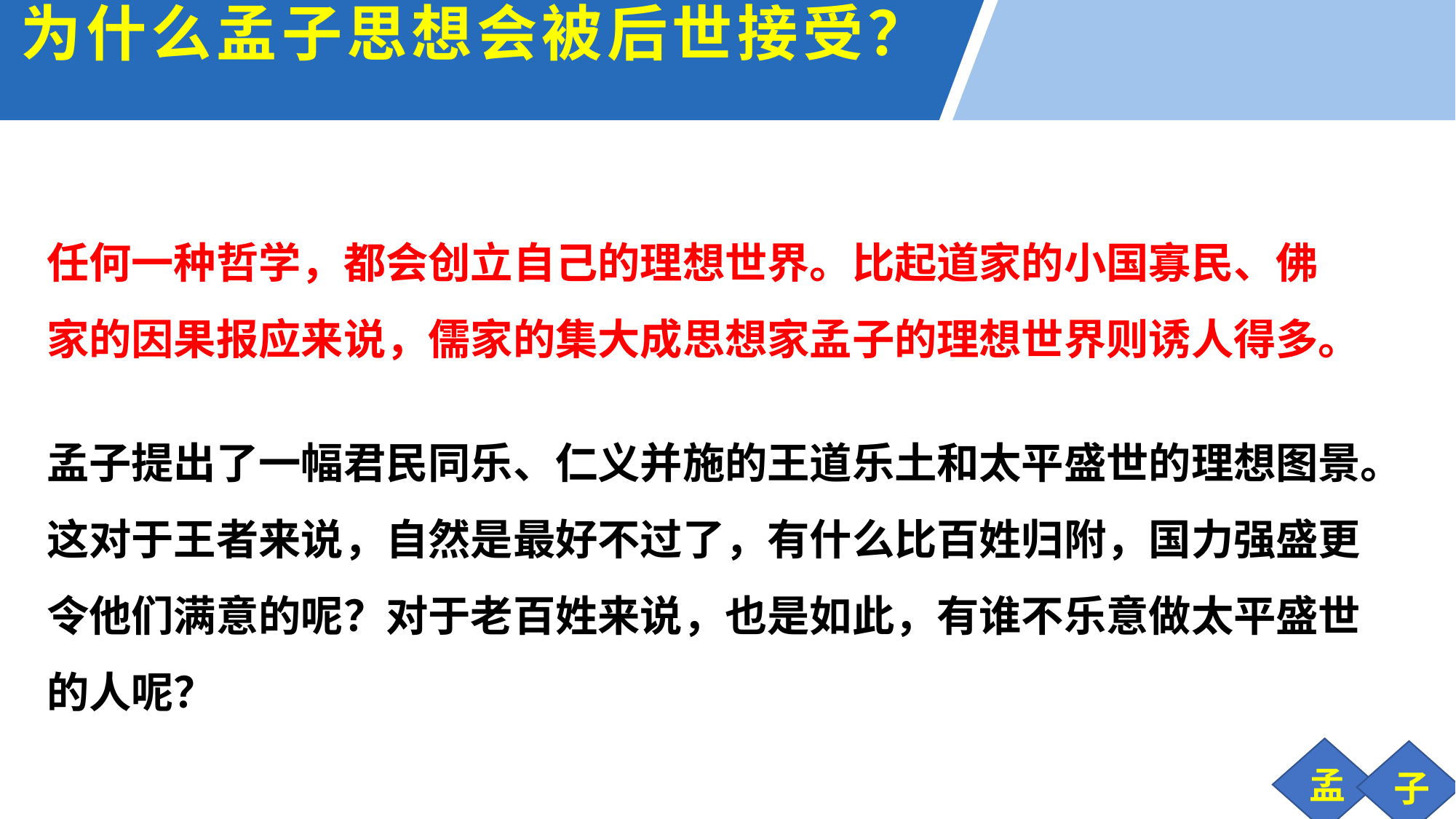

为什么孟子思想会被后世接受？

任何一种哲学，都会创立自己的理想世界。比起道家的小国寡民、佛家的因果报应来说，儒家的集大成思想家孟子的理想世界则诱人得多。
孟子提出了一幅君民同乐、仁义并施的王道乐土和太平盛世的理想图景。这对于王者来说，自然是最好不过了，有什么比百姓归附，国力强盛更令他们满意的呢？对于老百姓来说，也是如此，有谁不乐意做太平盛世的人呢？
孟
子